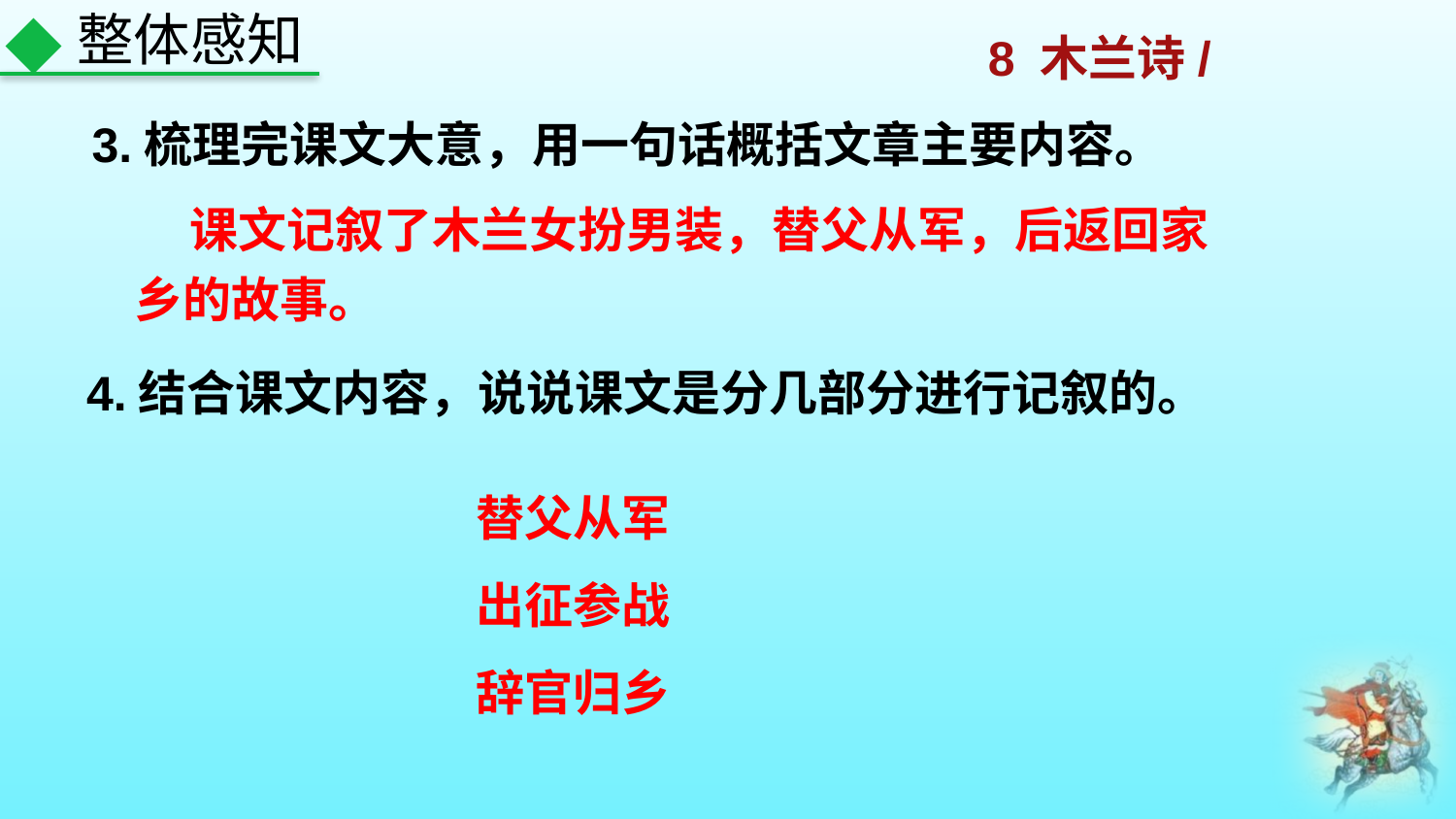

整体感知

3.梳理完课文大意，用一句话概括文章主要内容。
    课文记叙了木兰女扮男装，替父从军，后返回家乡的故事。
4.结合课文内容，说说课文是分几部分进行记叙的。
替父从军
出征参战
辞官归乡